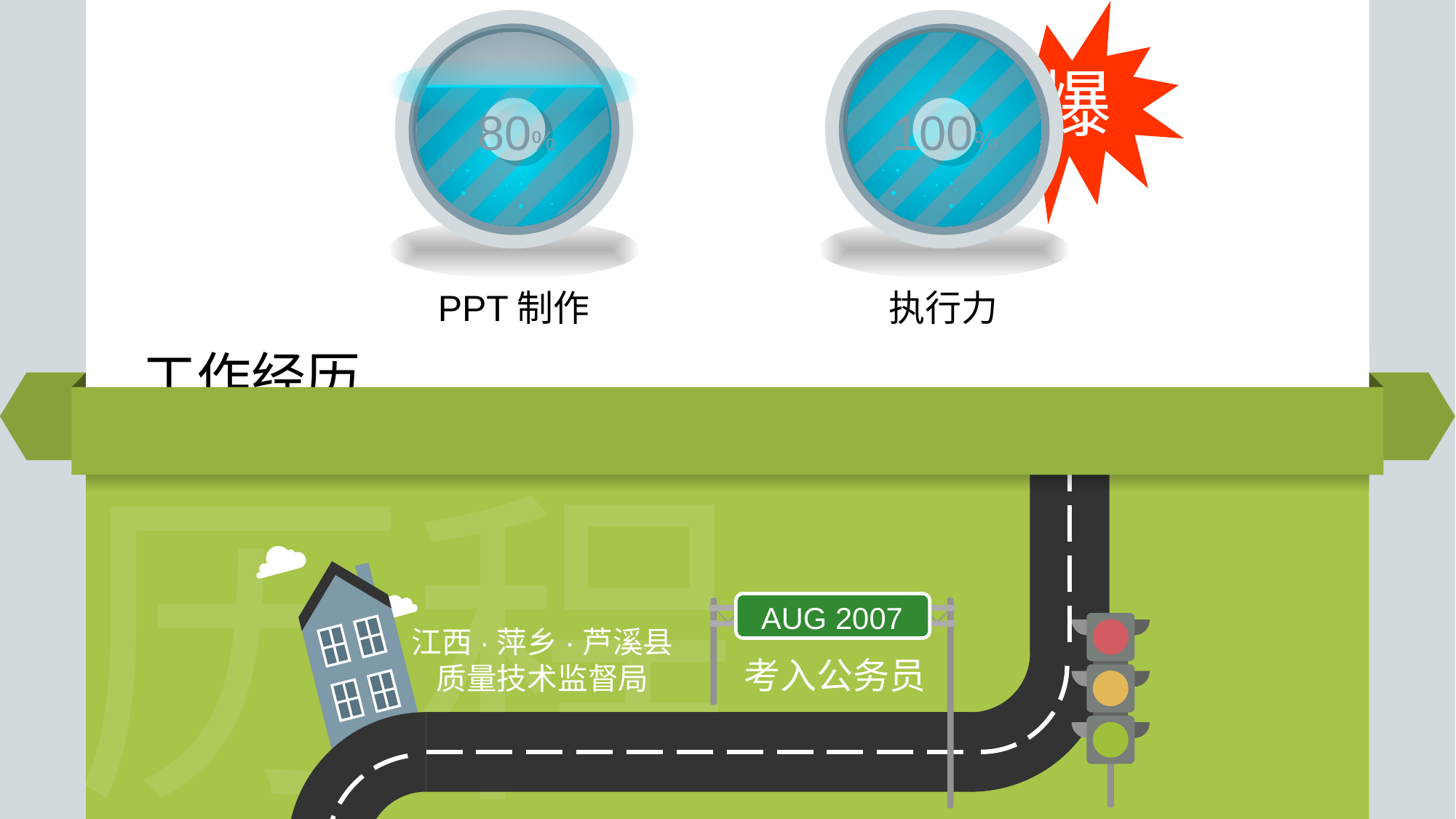

爆

80%

100%

PPT制作
执行力
工作经历

历程

AUG 2007

江西·萍乡·芦溪县
质量技术监督局
考入公务员